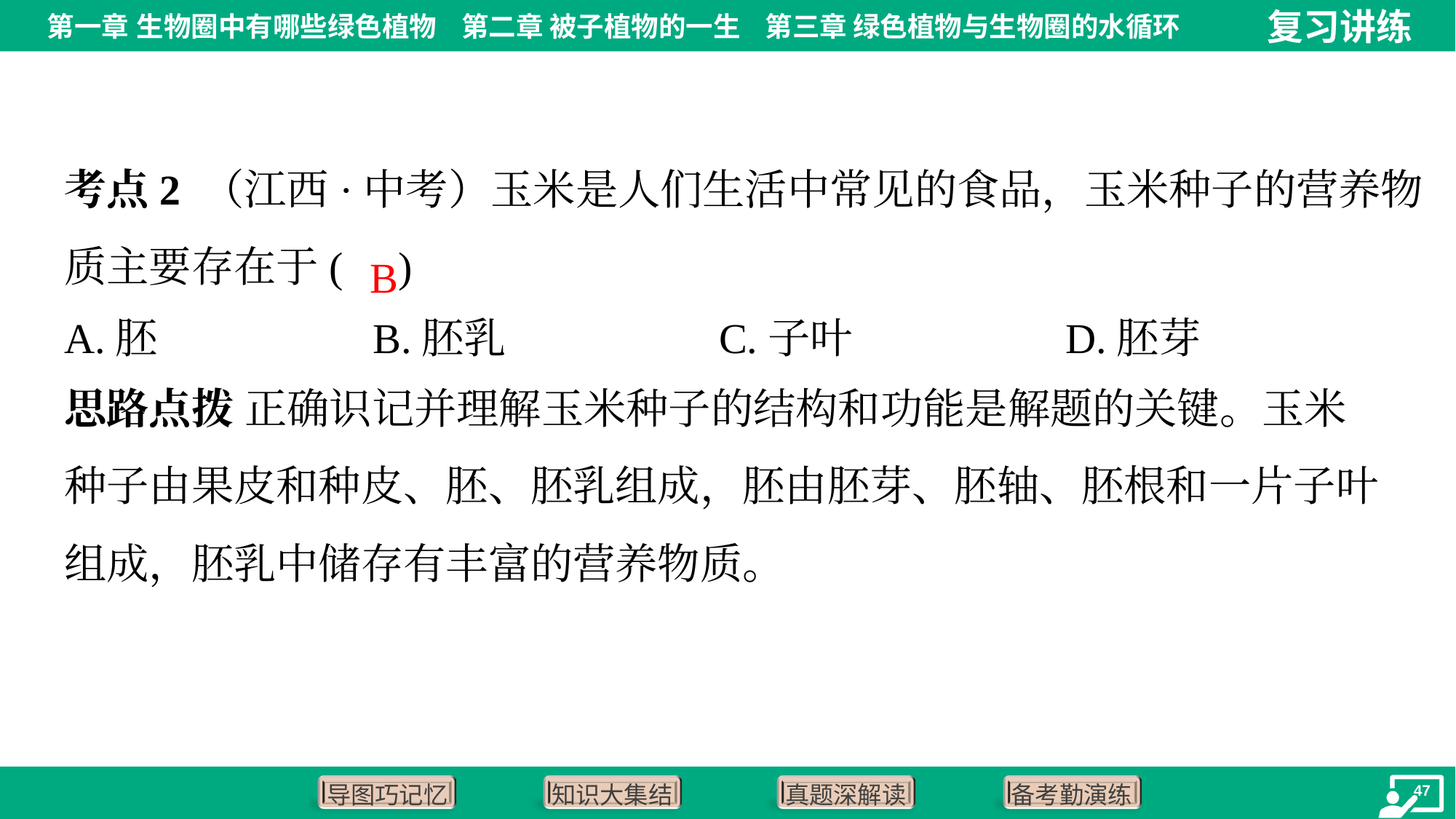

考点2 （江西·中考）玉米是人们生活中常见的食品，玉米种子的营养物
质主要存在于(     )
B
A.胚	B.胚乳	C.子叶	D.胚芽
思路点拨 正确识记并理解玉米种子的结构和功能是解题的关键。玉米
种子由果皮和种皮、胚、胚乳组成，胚由胚芽、胚轴、胚根和一片子叶
组成，胚乳中储存有丰富的营养物质。